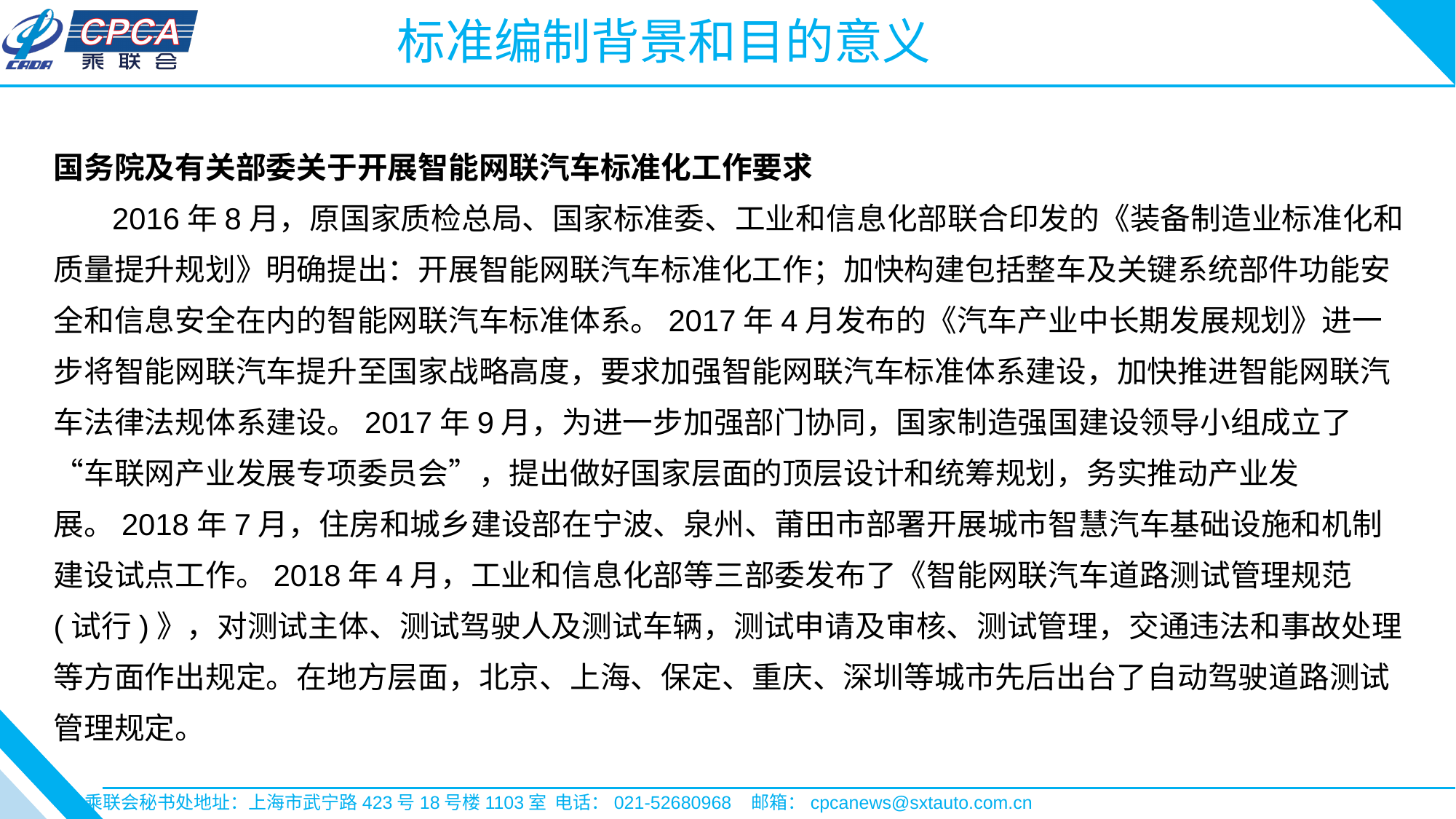

标准编制背景和目的意义
国务院及有关部委关于开展智能网联汽车标准化工作要求
       2016年8月，原国家质检总局、国家标准委、工业和信息化部联合印发的《装备制造业标准化和质量提升规划》明确提出：开展智能网联汽车标准化工作；加快构建包括整车及关键系统部件功能安全和信息安全在内的智能网联汽车标准体系。2017年4月发布的《汽车产业中长期发展规划》进一步将智能网联汽车提升至国家战略高度，要求加强智能网联汽车标准体系建设，加快推进智能网联汽车法律法规体系建设。2017年9月，为进一步加强部门协同，国家制造强国建设领导小组成立了“车联网产业发展专项委员会”，提出做好国家层面的顶层设计和统筹规划，务实推动产业发展。2018年7月，住房和城乡建设部在宁波、泉州、莆田市部署开展城市智慧汽车基础设施和机制建设试点工作。2018年4月，工业和信息化部等三部委发布了《智能网联汽车道路测试管理规范(试行)》，对测试主体、测试驾驶人及测试车辆，测试申请及审核、测试管理，交通违法和事故处理等方面作出规定。在地方层面，北京、上海、保定、重庆、深圳等城市先后出台了自动驾驶道路测试管理规定。